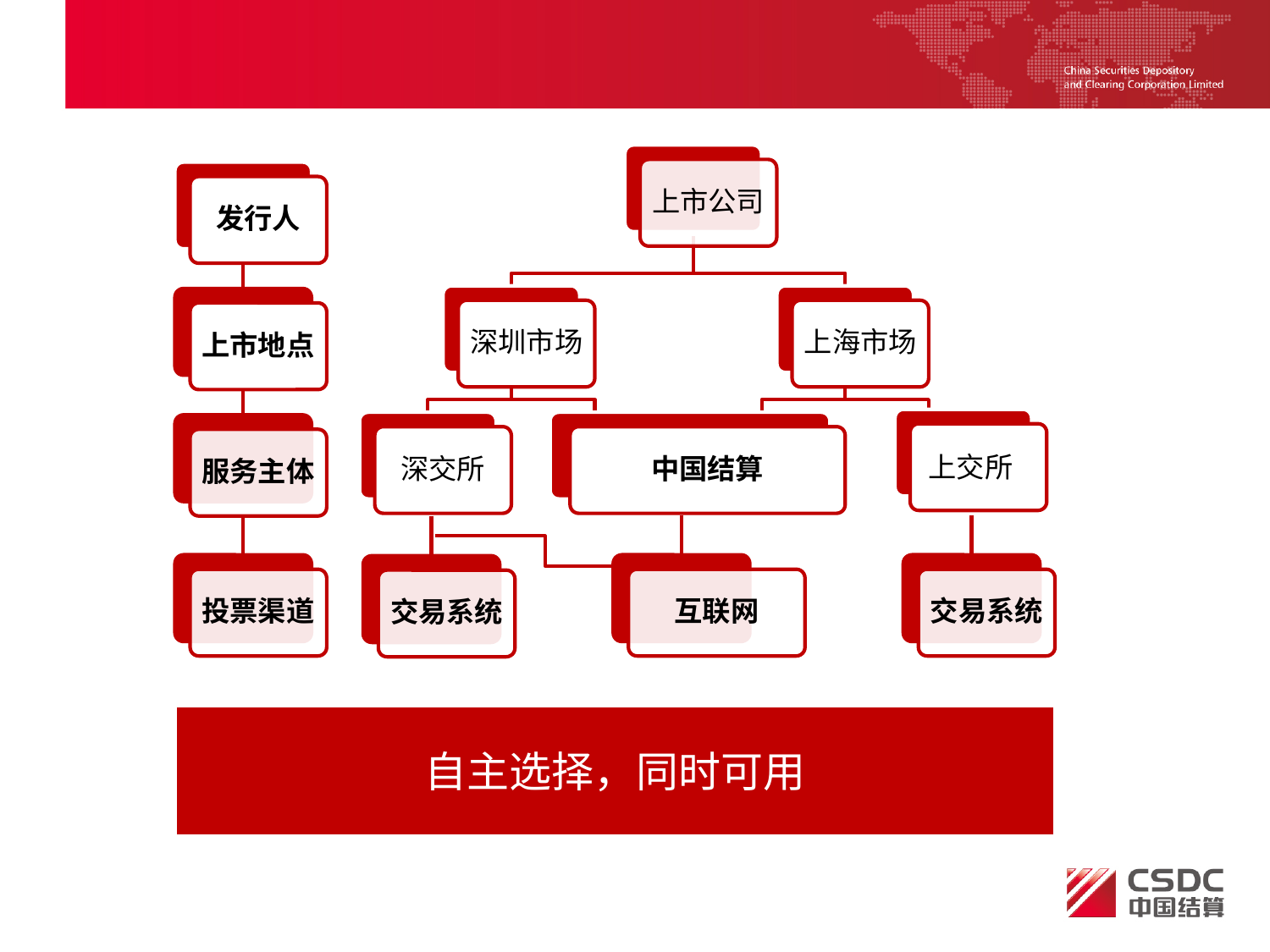

上市公司

发行人

深圳市场

上海市场

上市地点

上交所

深交所

中国结算

服务主体

投票渠道

互联网

交易系统

交易系统
自主选择，同时可用